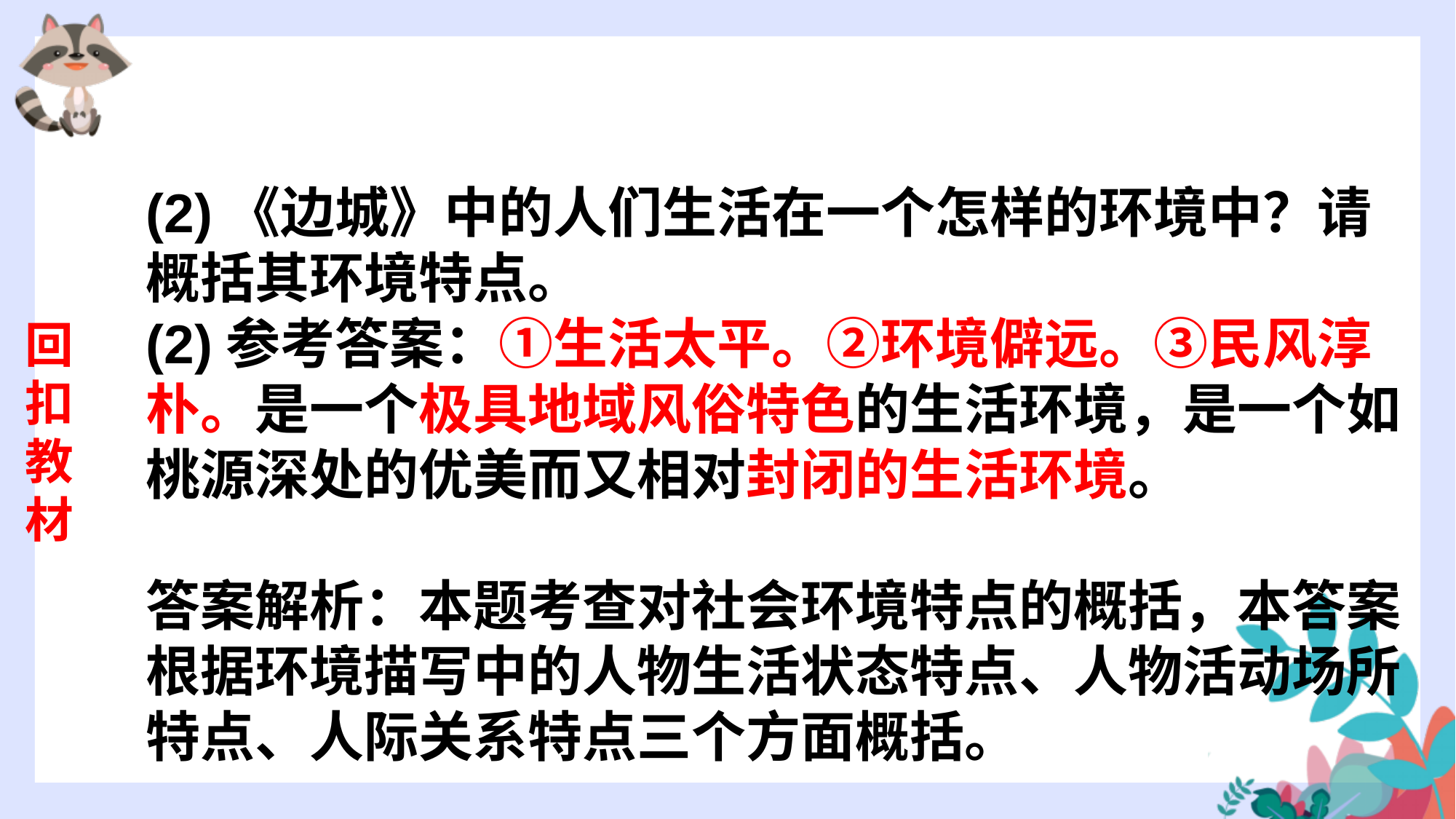

(2)《边城》中的人们生活在一个怎样的环境中？请概括其环境特点。
(2)参考答案：①生活太平。②环境僻远。③民风淳朴。是一个极具地域风俗特色的生活环境，是一个如桃源深处的优美而又相对封闭的生活环境。

答案解析：本题考查对社会环境特点的概括，本答案根据环境描写中的人物生活状态特点、人物活动场所特点、人际关系特点三个方面概括。
回扣教材